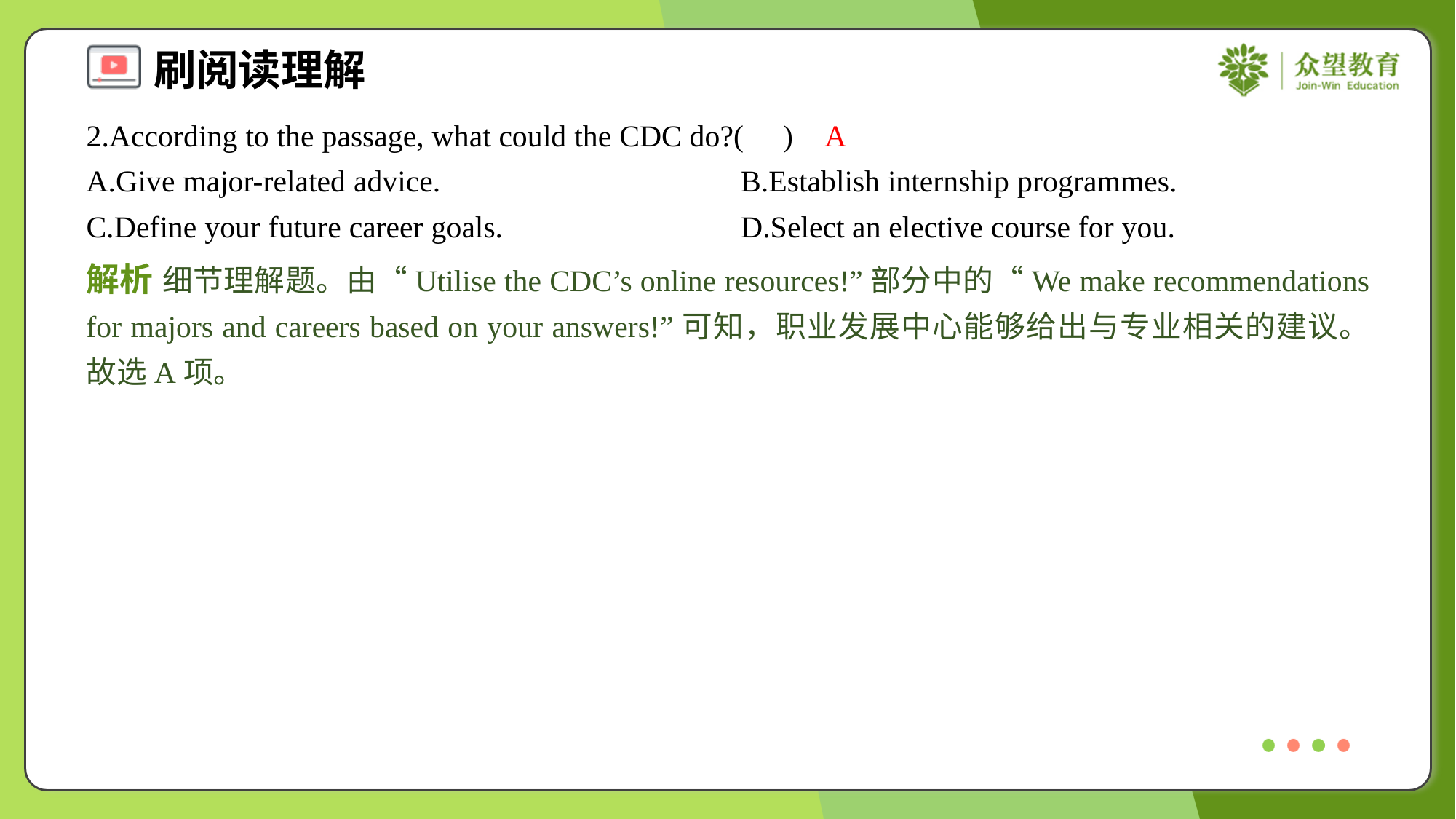

2.According to the passage, what could the CDC do?(     )
A
A.Give major-related advice.	B.Establish internship programmes.
C.Define your future career goals.	D.Select an elective course for you.
解析 细节理解题。由“Utilise the CDC’s online resources!”部分中的“We make recommendations for majors and careers based on your answers!”可知，职业发展中心能够给出与专业相关的建议。故选A项。